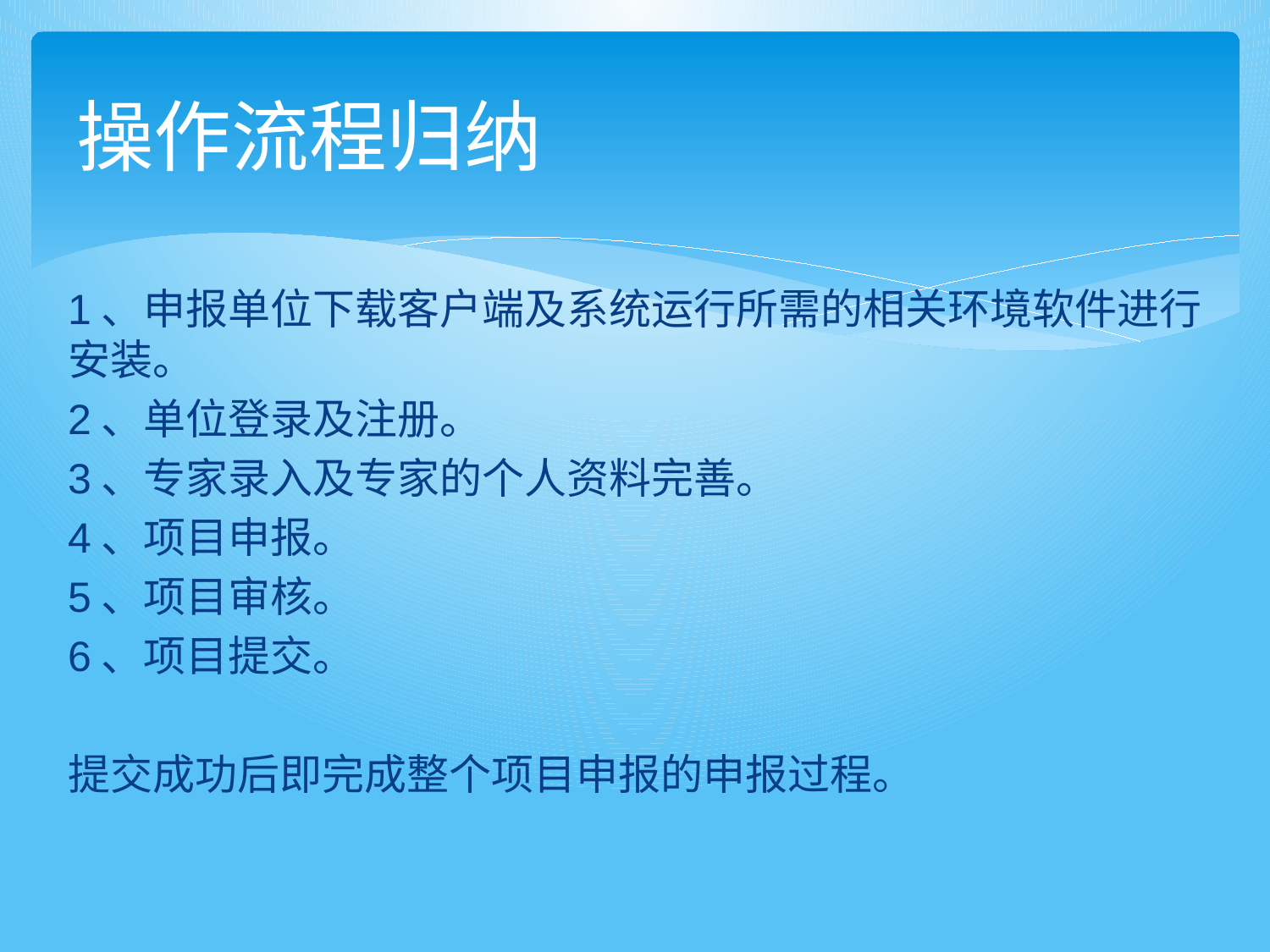

# 操作流程归纳
1、申报单位下载客户端及系统运行所需的相关环境软件进行安装。
2、单位登录及注册。
3、专家录入及专家的个人资料完善。
4、项目申报。
5、项目审核。
6、项目提交。

提交成功后即完成整个项目申报的申报过程。